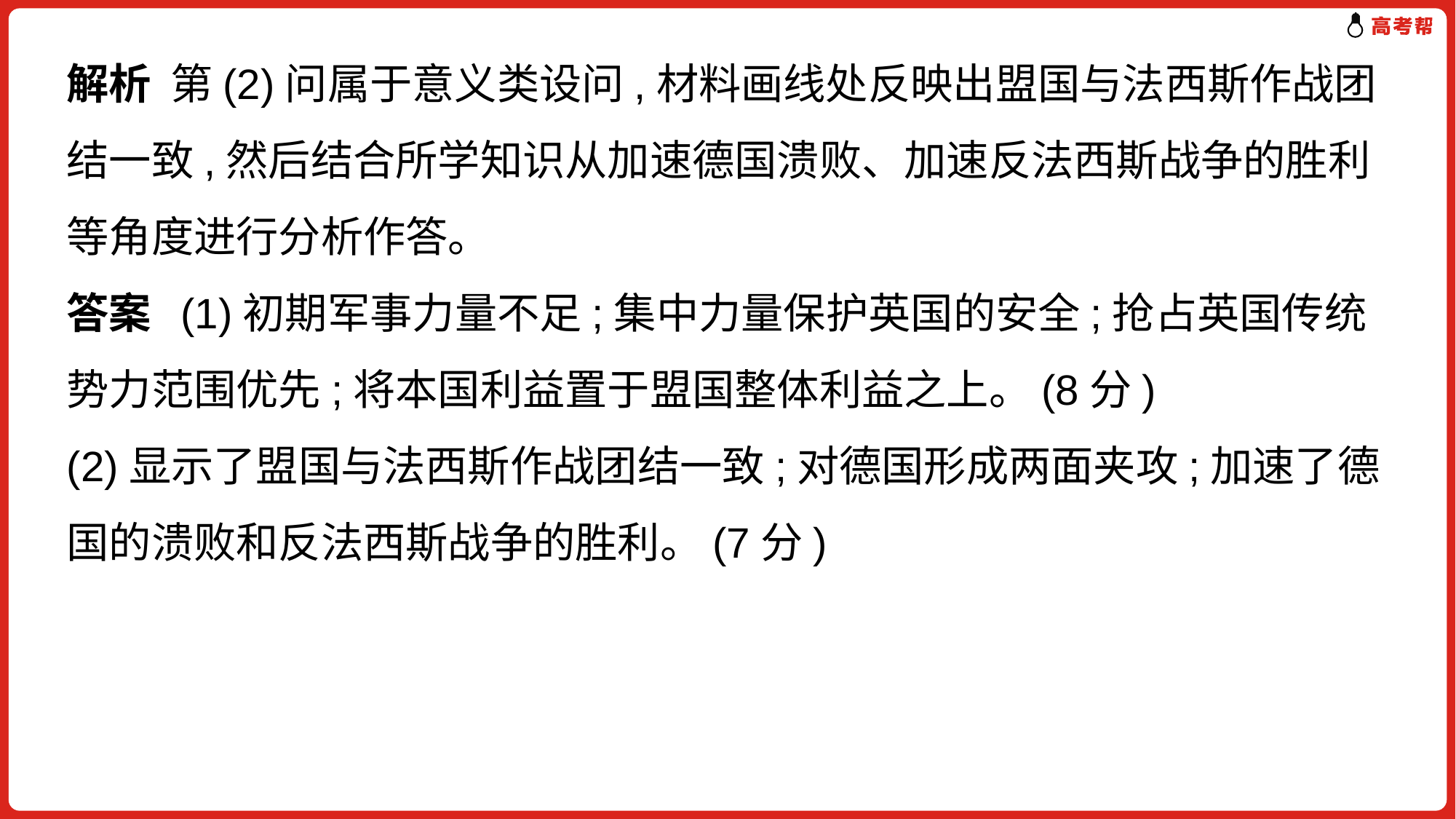

解析  第(2)问属于意义类设问,材料画线处反映出盟国与法西斯作战团结一致,然后结合所学知识从加速德国溃败、加速反法西斯战争的胜利等角度进行分析作答。
答案  (1)初期军事力量不足;集中力量保护英国的安全;抢占英国传统势力范围优先;将本国利益置于盟国整体利益之上。(8分)
(2)显示了盟国与法西斯作战团结一致;对德国形成两面夹攻;加速了德国的溃败和反法西斯战争的胜利。(7分)